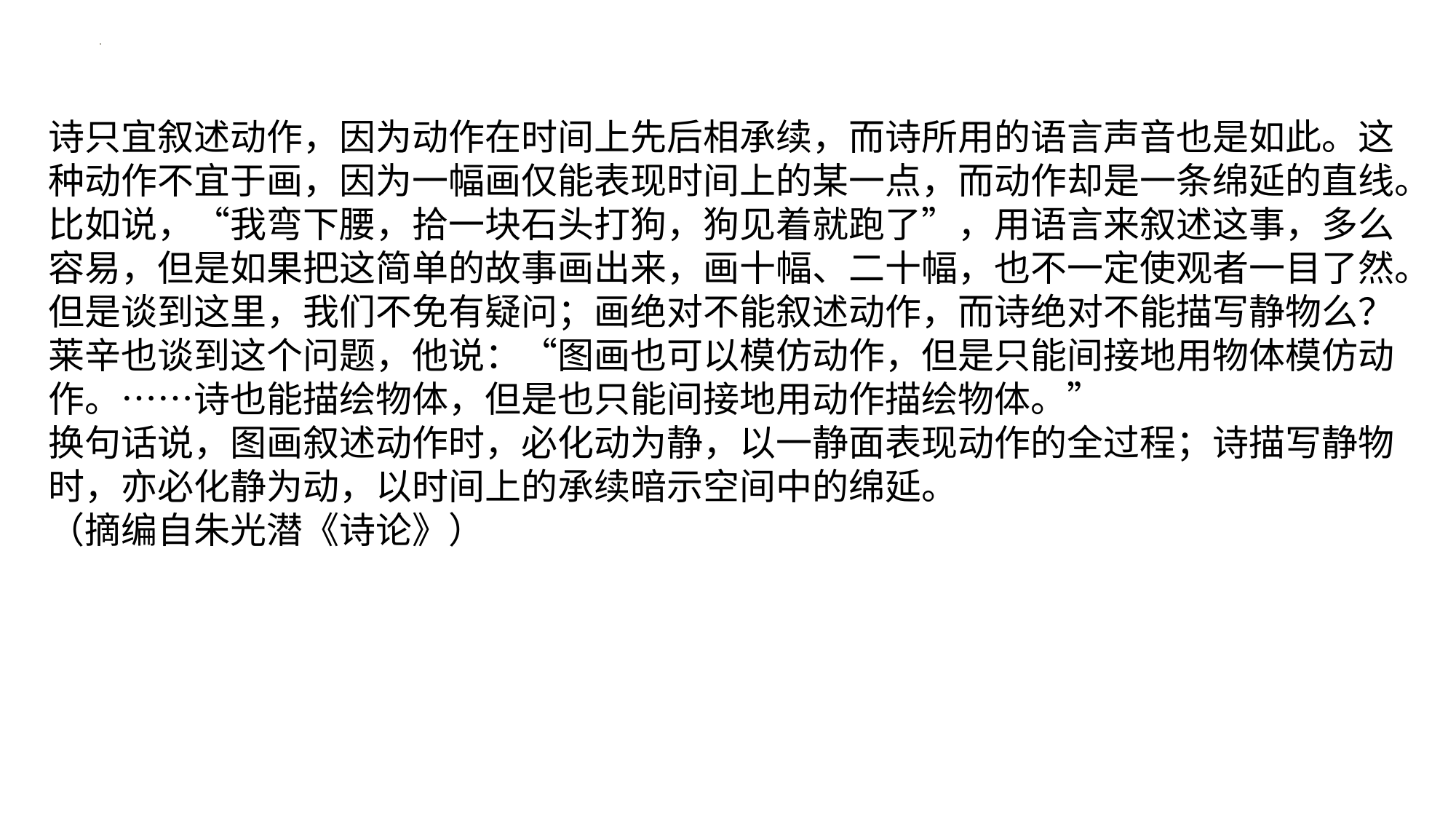

诗只宜叙述动作，因为动作在时间上先后相承续，而诗所用的语言声音也是如此。这种动作不宜于画，因为一幅画仅能表现时间上的某一点，而动作却是一条绵延的直线。比如说，“我弯下腰，拾一块石头打狗，狗见着就跑了”，用语言来叙述这事，多么容易，但是如果把这简单的故事画出来，画十幅、二十幅，也不一定使观者一目了然。
但是谈到这里，我们不免有疑问；画绝对不能叙述动作，而诗绝对不能描写静物么？莱辛也谈到这个问题，他说：“图画也可以模仿动作，但是只能间接地用物体模仿动作。……诗也能描绘物体，但是也只能间接地用动作描绘物体。”
换句话说，图画叙述动作时，必化动为静，以一静面表现动作的全过程；诗描写静物时，亦必化静为动，以时间上的承续暗示空间中的绵延。
（摘编自朱光潜《诗论》）